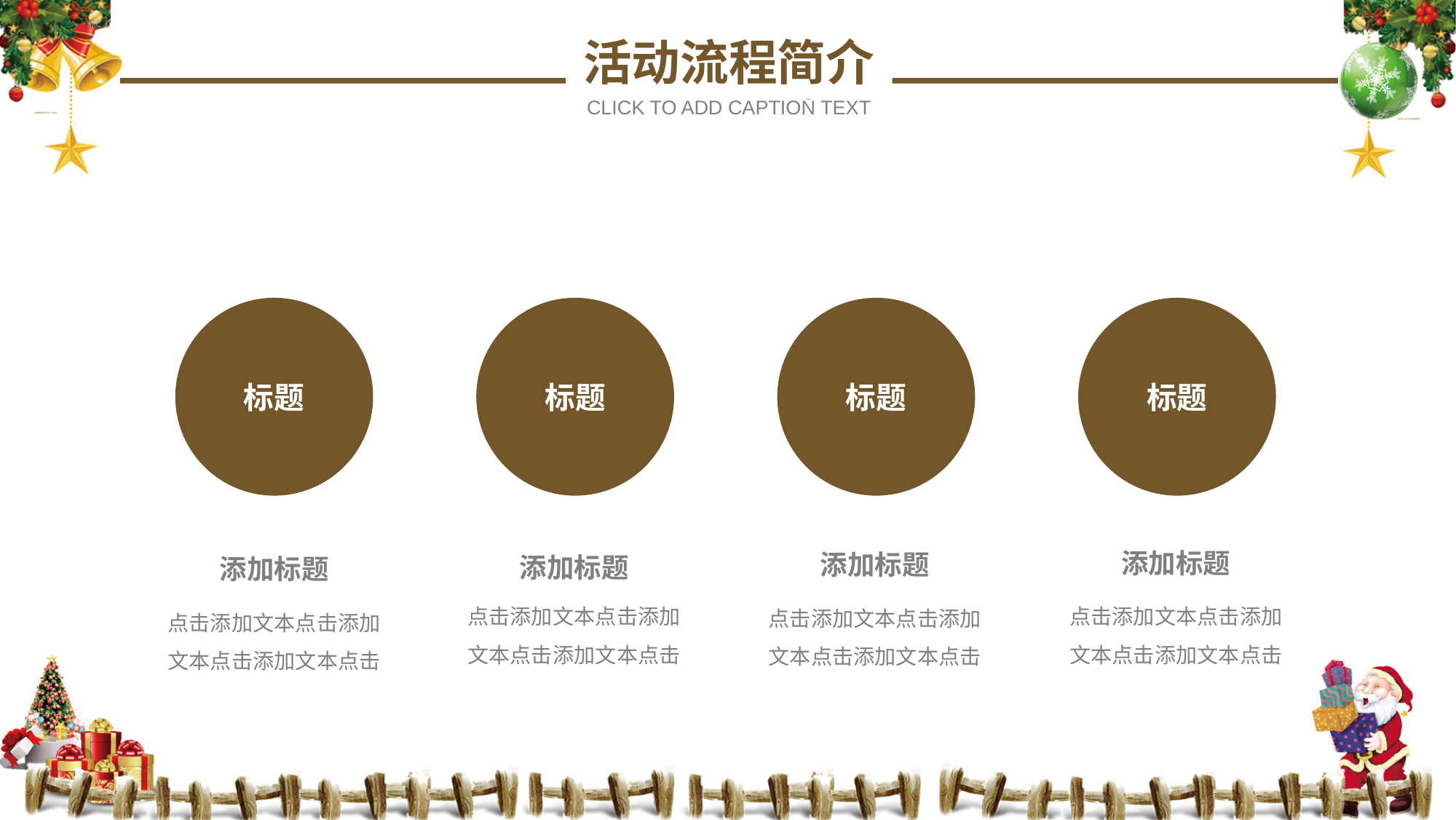

活动流程简介

CLICK TO ADD CAPTION TEXT
标题
标题
标题
标题
添加标题
添加标题
添加标题
添加标题
点击添加文本点击添加文本点击添加文本点击
点击添加文本点击添加文本点击添加文本点击
点击添加文本点击添加文本点击添加文本点击
点击添加文本点击添加文本点击添加文本点击